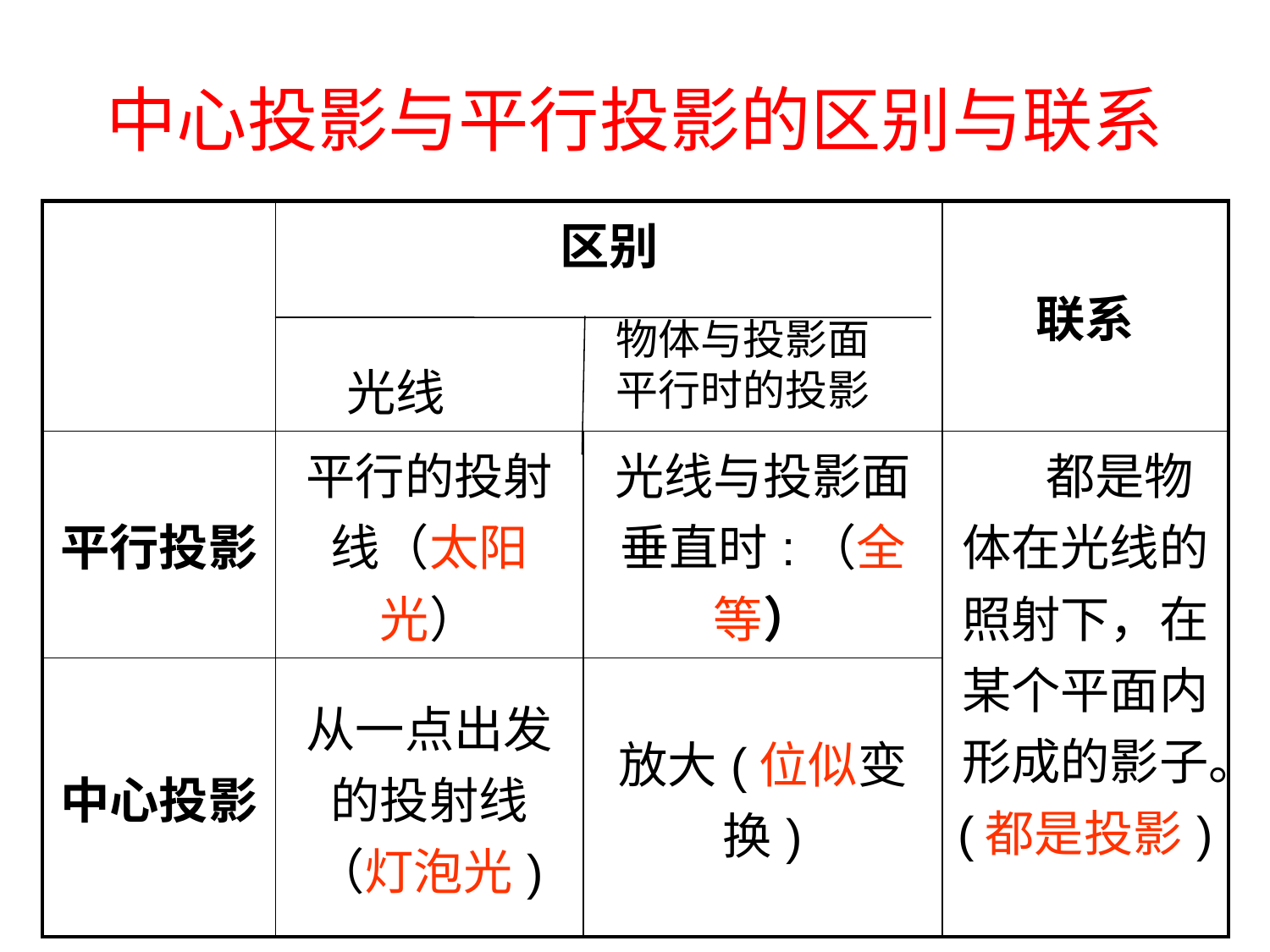

# 中心投影与平行投影的区别与联系
|  | 区别 光线 |  | 联系 |
| --- | --- | --- | --- |
| 平行投影 | 平行的投射线（太阳光） | 光线与投影面垂直时:（全等） | 都是物体在光线的照射下，在某个平面内形成的影子。(都是投影) |
| 中心投影 | 从一点出发的投射线（灯泡光) | 放大(位似变换) |  |
物体与投影面平行时的投影